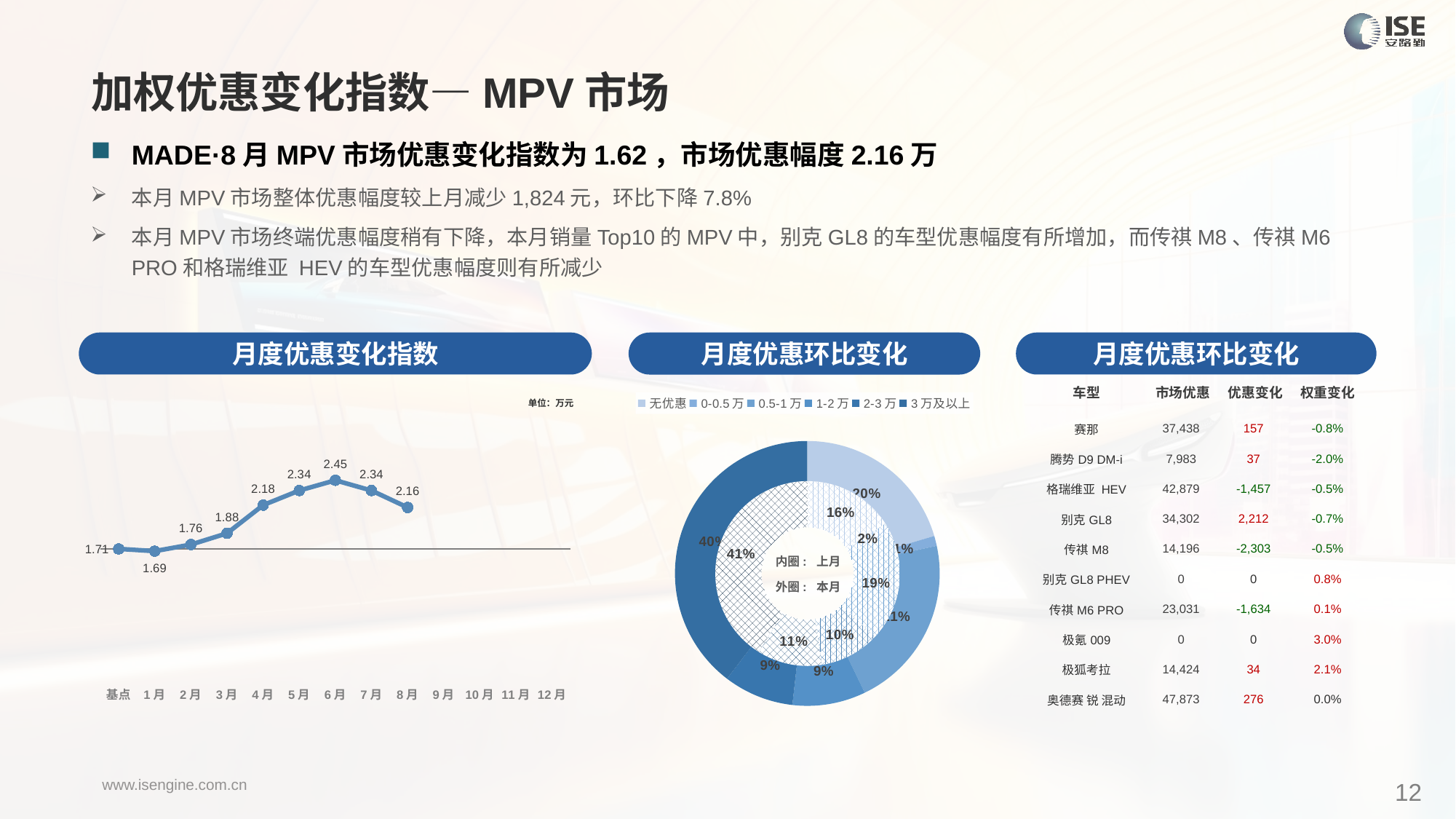

加权优惠变化指数—MPV市场
MADE·8月MPV市场优惠变化指数为1.62，市场优惠幅度2.16万
本月MPV市场整体优惠幅度较上月减少1,824元，环比下降7.8%
本月MPV市场终端优惠幅度稍有下降，本月销量Top10的MPV中，别克GL8的车型优惠幅度有所增加，而传祺M8、传祺M6 PRO和格瑞维亚 HEV的车型优惠幅度则有所减少
月度优惠变化指数

月度优惠环比变化

月度优惠环比变化

| 车型 | 市场优惠 | 优惠变化 | 权重变化 |
| --- | --- | --- | --- |
| 赛那 | 37,438 | 157 | -0.8% |
| 腾势D9 DM-i | 7,983 | 37 | -2.0% |
| 格瑞维亚 HEV | 42,879 | -1,457 | -0.5% |
| 别克GL8 | 34,302 | 2,212 | -0.7% |
| 传祺M8 | 14,196 | -2,303 | -0.5% |
| 别克GL8 PHEV | 0 | 0 | 0.8% |
| 传祺M6 PRO | 23,031 | -1,634 | 0.1% |
| 极氪009 | 0 | 0 | 3.0% |
| 极狐考拉 | 14,424 | 34 | 2.1% |
| 奥德赛 锐 混动 | 47,873 | 276 | 0.0% |

### Chart

| Category | Y2024 |
|---|---|
| 基点 | 0.0 |
| 1月 | -0.08762668422021373 |
| 2月 | 0.17 |
| 3月 | 0.61 |
| 4月 | 1.71 |
| 5月 | 2.28 |
| 6月 | 2.68 |
| 7月 | 2.28 |
| 8月 | 1.62 |
| 9月 | None |
| 10月 | None |
| 11月 | None |
| 12月 | None |

### Chart

| Category | 销量 |
|---|---|
| 无优惠 | 15066.0 |
| 0-0.5万 | 899.0 |
| 0.5-1万 | 15628.0 |
| 1-2万 | 6600.0 |
| 2-3万 | 6310.0 |
| 3万及以上 | 29216.0 |
单位：万元

### Chart

| Category | 销量 |
|---|---|
| 无优惠 | 11373.0 |
| 0-0.5万 | 1171.0 |
| 0.5-1万 | 13892.0 |
| 1-2万 | 7476.0 |
| 2-3万 | 8126.0 |
| 3万及以上 | 29356.0 |
内圈:  上月
外圈:  本月
12